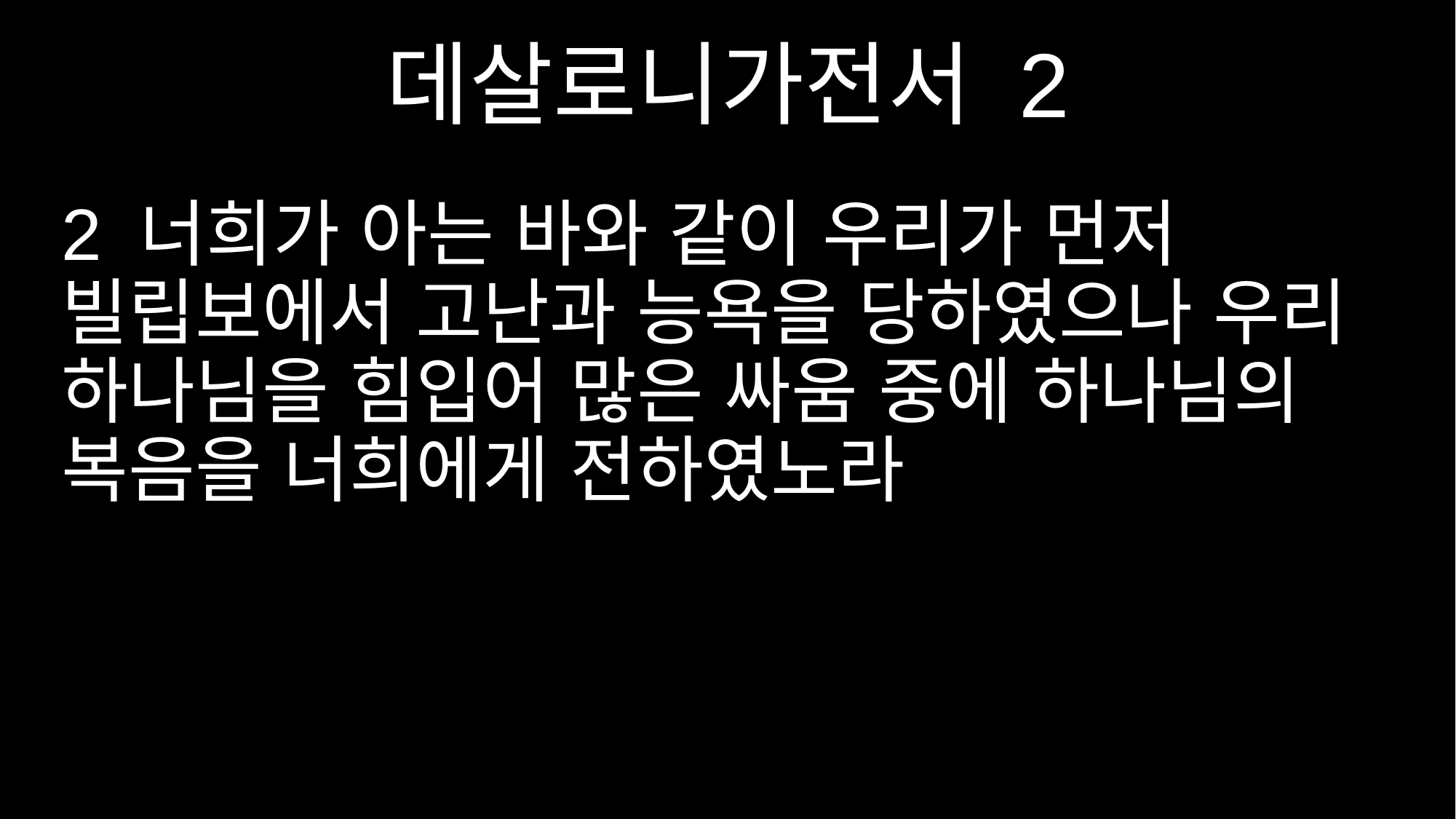

데살로니가전서 2
2 너희가 아는 바와 같이 우리가 먼저 빌립보에서 고난과 능욕을 당하였으나 우리 하나님을 힘입어 많은 싸움 중에 하나님의 복음을 너희에게 전하였노라